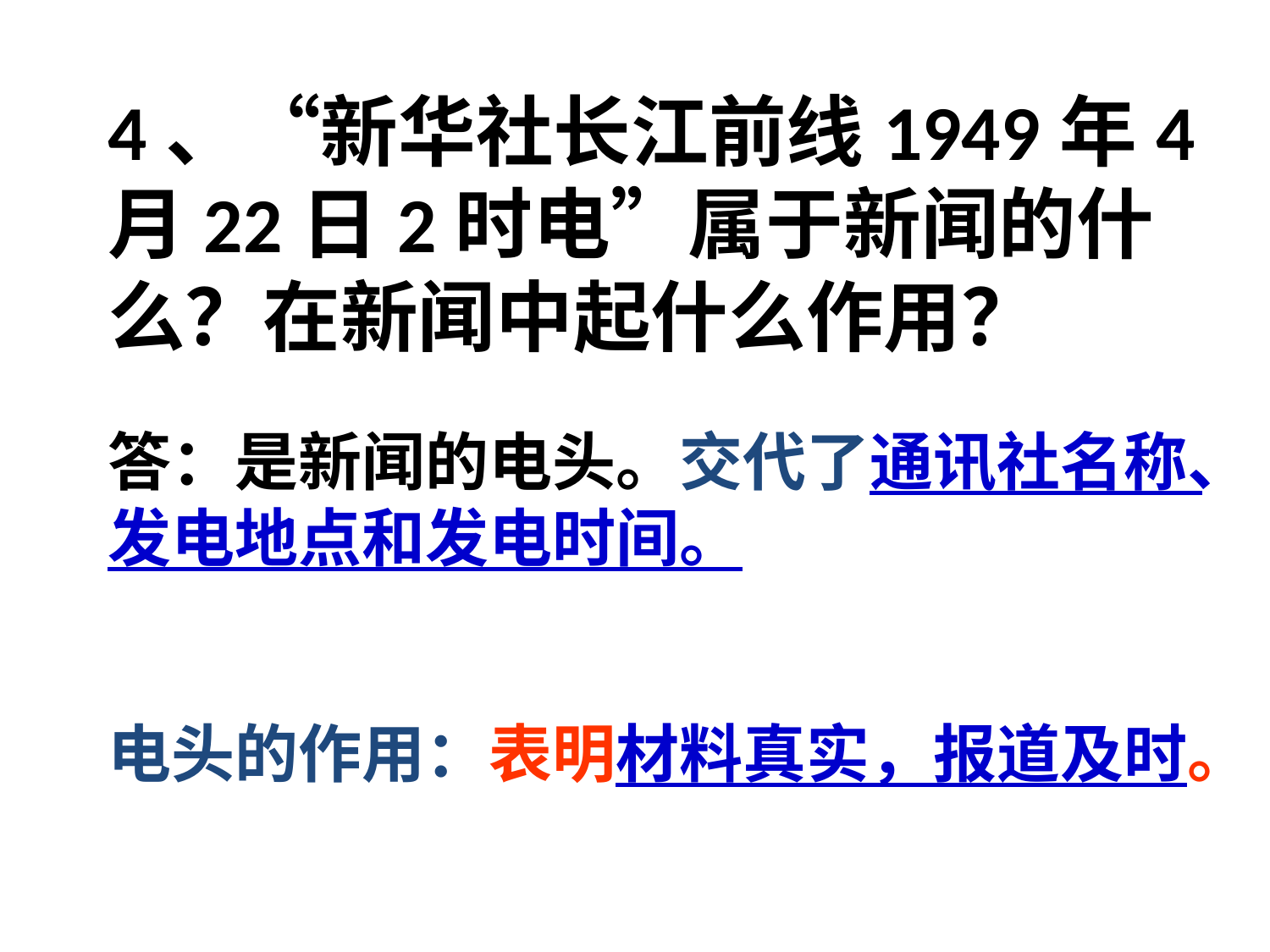

4、“新华社长江前线1949年4月22日2时电”属于新闻的什么？在新闻中起什么作用？
答：是新闻的电头。交代了通讯社名称、发电地点和发电时间。

电头的作用：表明材料真实，报道及时。